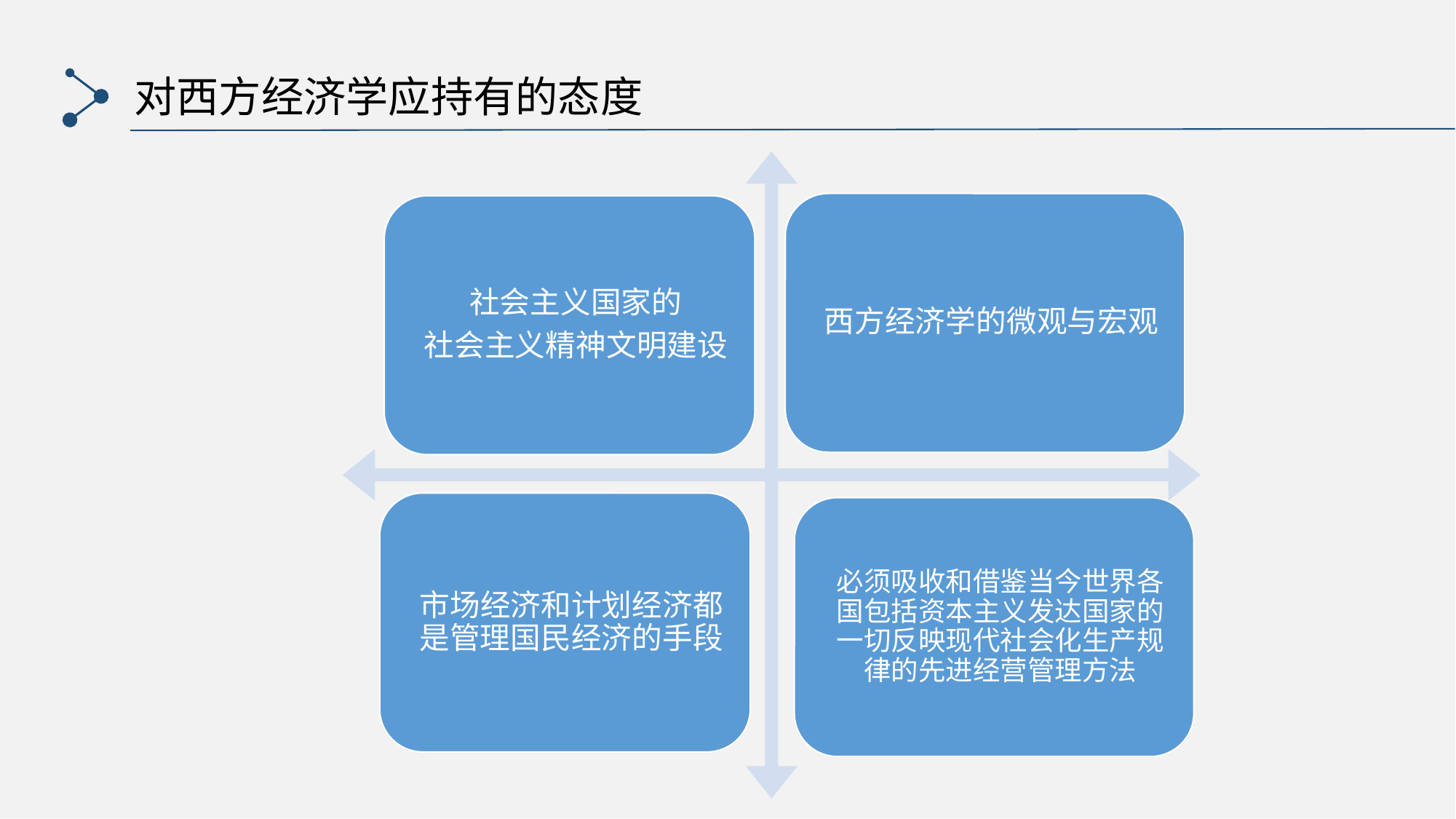

对西方经济学应持有的态度
社会主义国家的
社会主义精神文明建设
西方经济学的微观与宏观
市场经济和计划经济都是管理国民经济的手段
必须吸收和借鉴当今世界各国包括资本主义发达国家的一切反映现代社会化生产规律的先进经营管理方法